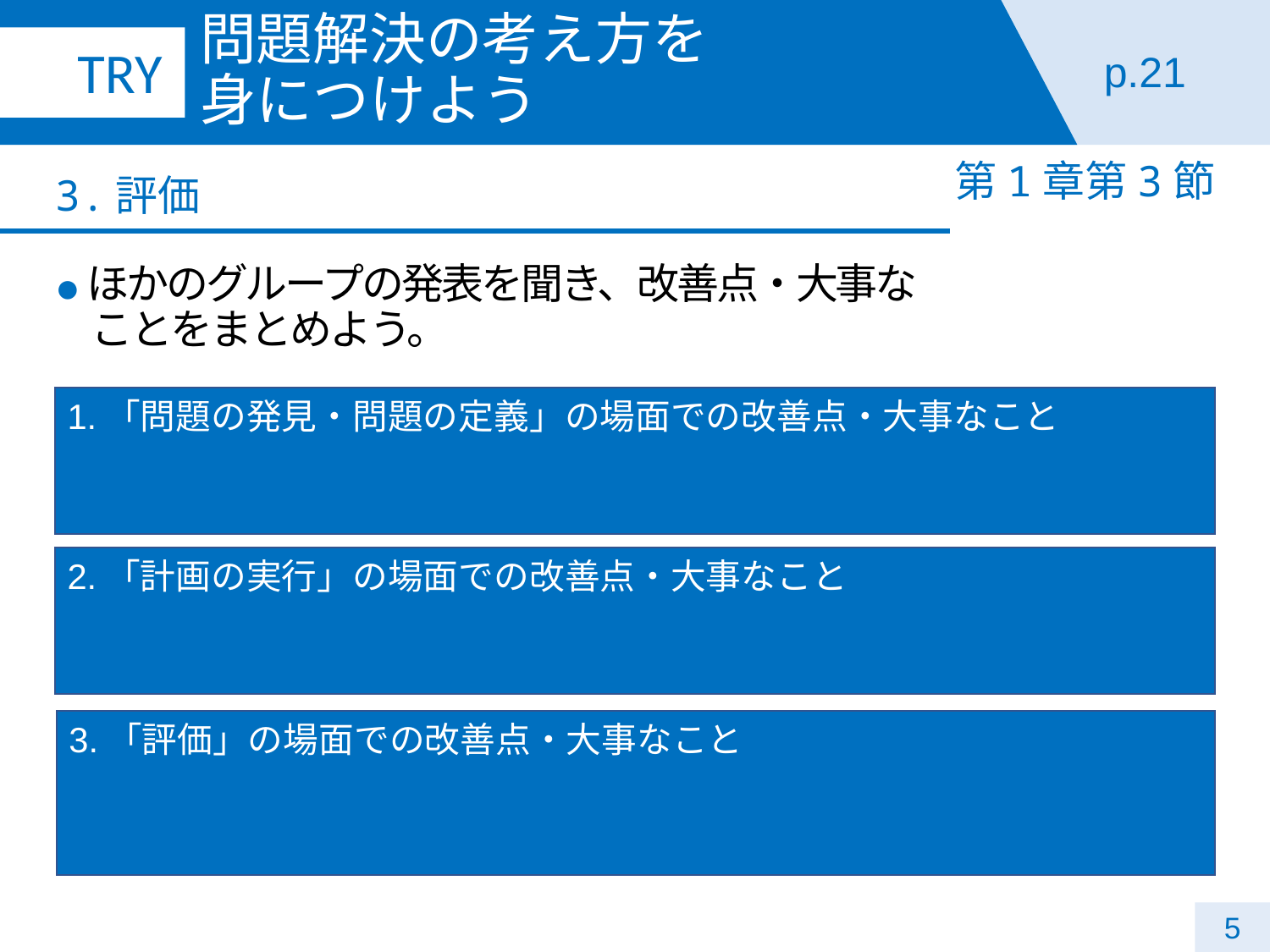

問題解決の考え方を
身につけよう
p.21
第1章第3節
3.評価
ほかのグループの発表を聞き、改善点・大事な
ことをまとめよう。
1.「問題の発見・問題の定義」の場面での改善点・大事なこと
2.「計画の実行」の場面での改善点・大事なこと
3.「評価」の場面での改善点・大事なこと
5